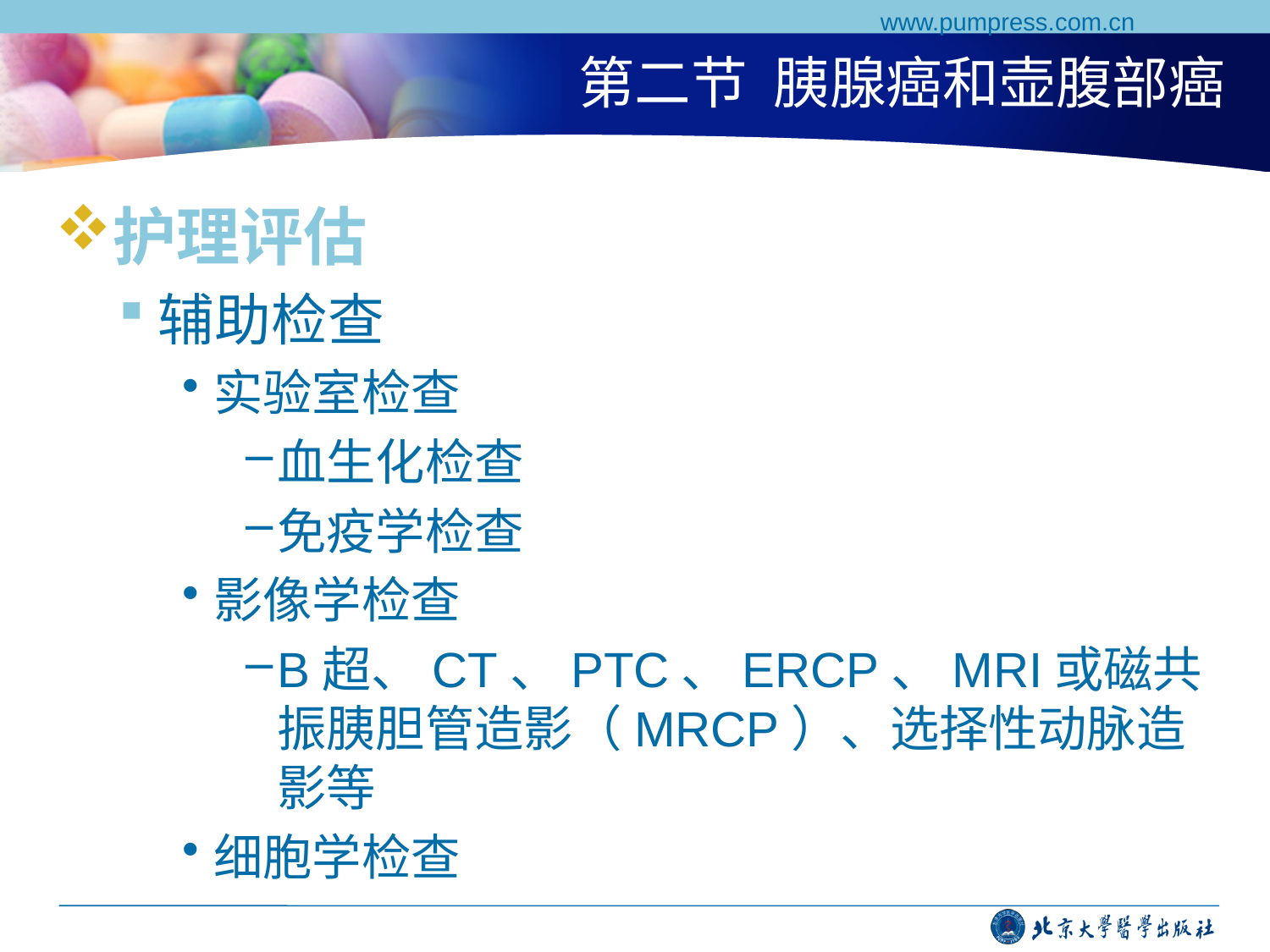

www.pumpress.com.cn
# 第二节  胰腺癌和壶腹部癌
护理评估
辅助检查
实验室检查
血生化检查
免疫学检查
影像学检查
B超、CT、PTC、ERCP、MRI或磁共振胰胆管造影（MRCP）、选择性动脉造影等
细胞学检查